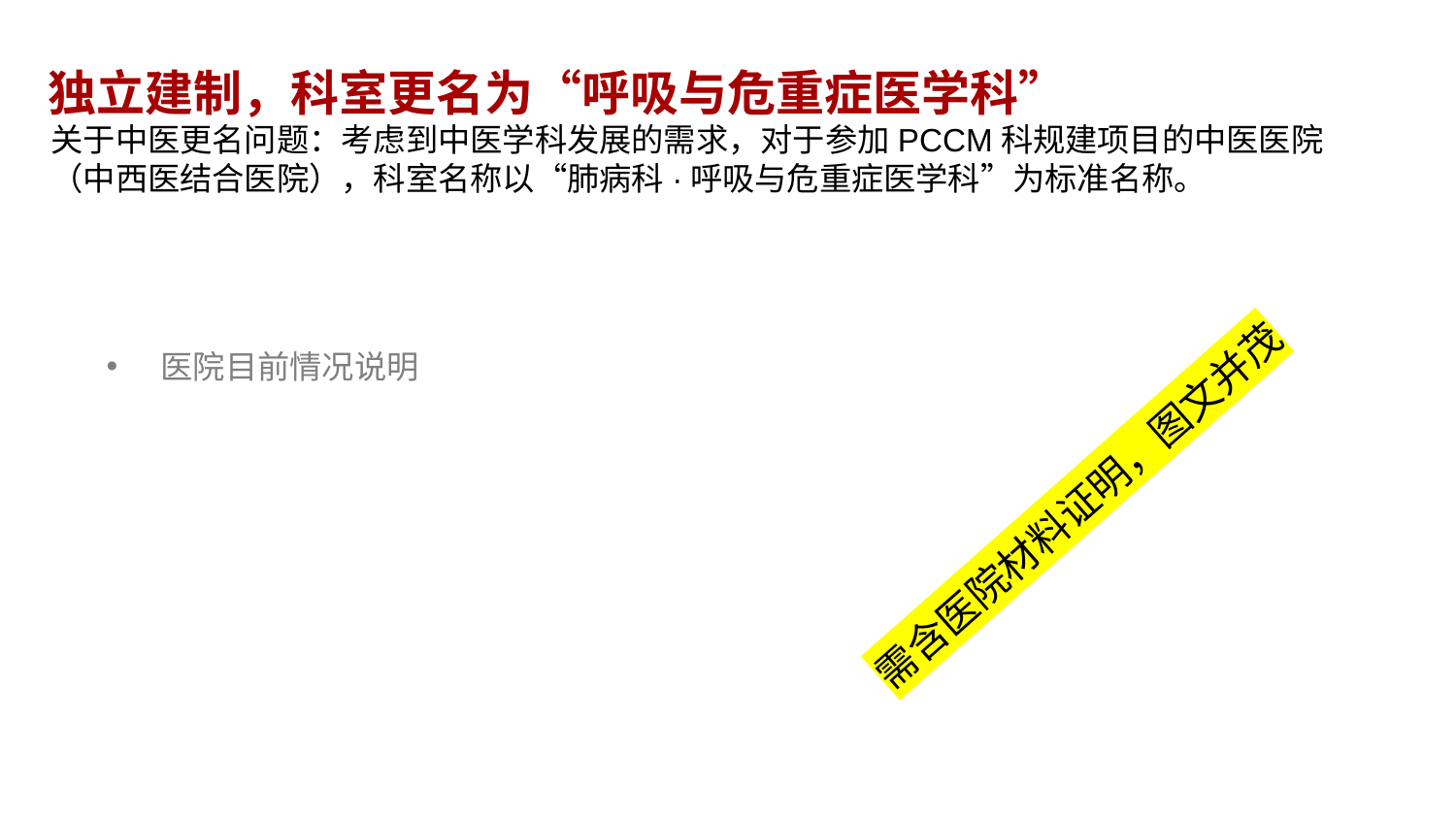

独立建制，科室更名为“呼吸与危重症医学科”
关于中医更名问题：考虑到中医学科发展的需求，对于参加PCCM科规建项目的中医医院（中西医结合医院），科室名称以“肺病科·呼吸与危重症医学科”为标准名称。
医院目前情况说明
需含医院材料证明，图文并茂